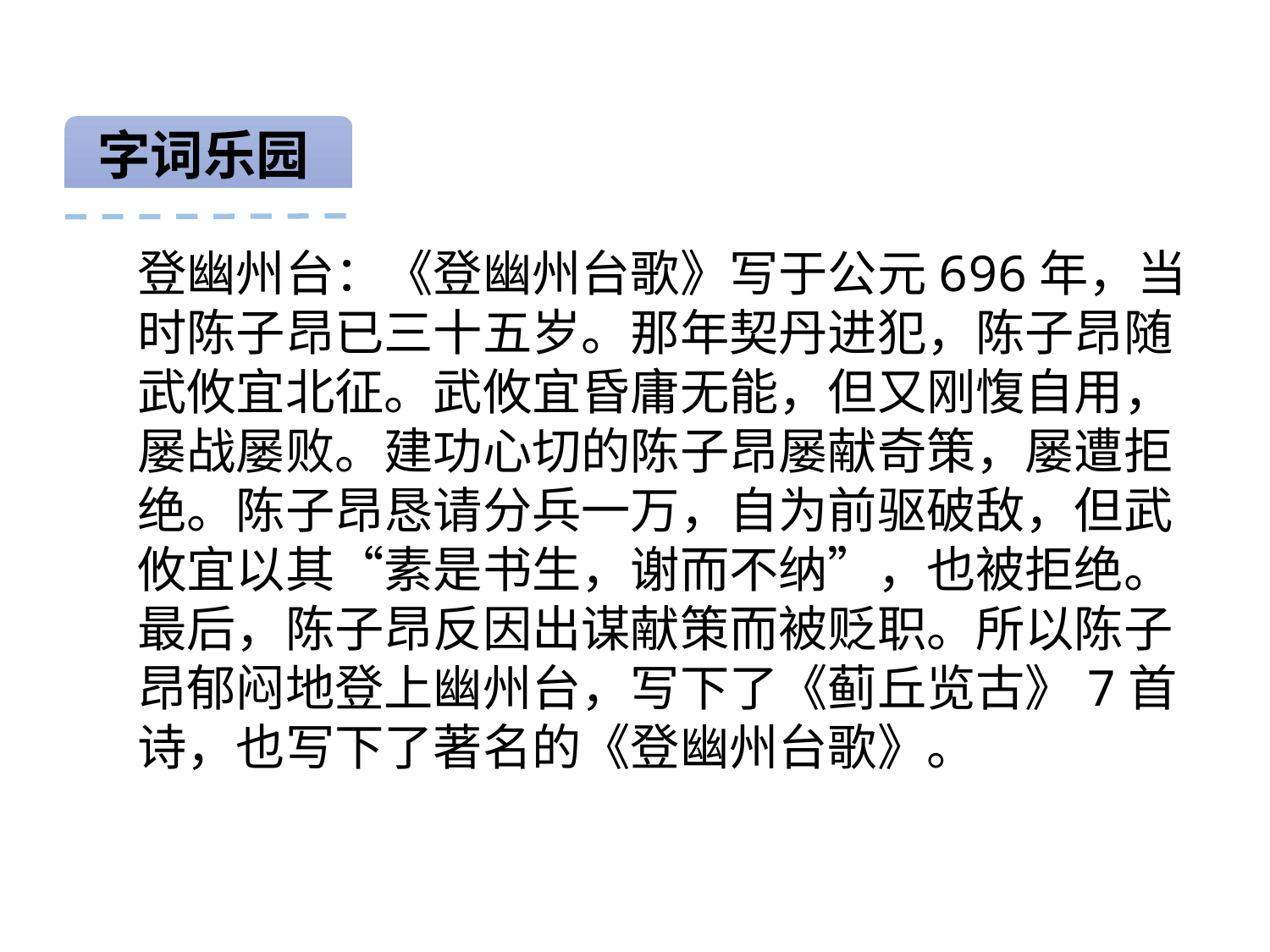

字词乐园
预习检查
登幽州台：《登幽州台歌》写于公元696年，当时陈子昂已三十五岁。那年契丹进犯，陈子昂随武攸宜北征。武攸宜昏庸无能，但又刚愎自用，屡战屡败。建功心切的陈子昂屡献奇策，屡遭拒绝。陈子昂恳请分兵一万，自为前驱破敌，但武攸宜以其“素是书生，谢而不纳”，也被拒绝。最后，陈子昂反因出谋献策而被贬职。所以陈子昂郁闷地登上幽州台，写下了《蓟丘览古》7首诗，也写下了著名的《登幽州台歌》。